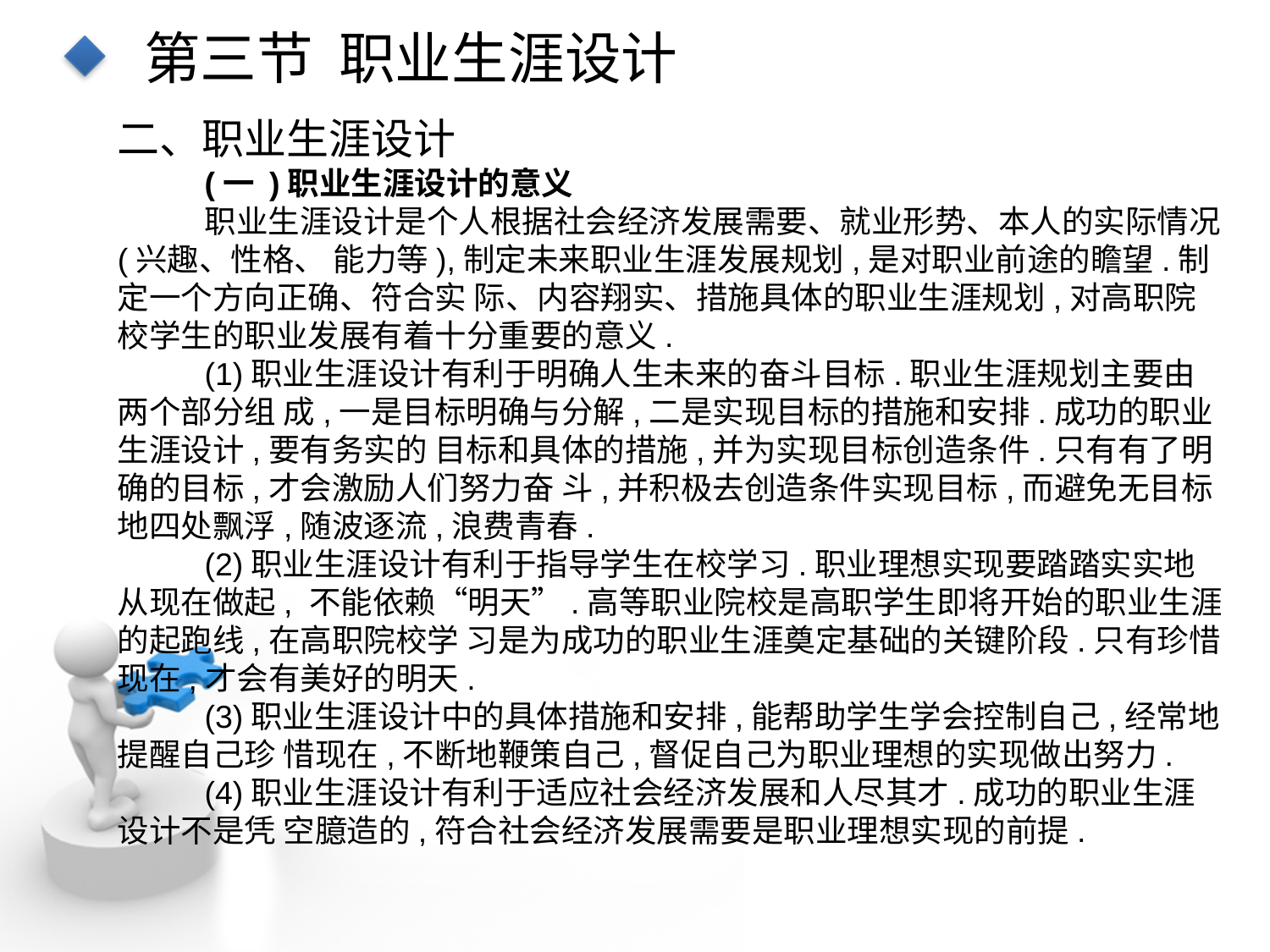

第三节  职业生涯设计

二、职业生涯设计
(一 )职业生涯设计的意义
职业生涯设计是个人根据社会经济发展需要、就业形势、本人的实际情况(兴趣、性格、 能力等),制定未来职业生涯发展规划,是对职业前途的瞻望.制定一个方向正确、符合实 际、内容翔实、措施具体的职业生涯规划,对高职院校学生的职业发展有着十分重要的意义.
(1)职业生涯设计有利于明确人生未来的奋斗目标.职业生涯规划主要由两个部分组 成,一是目标明确与分解,二是实现目标的措施和安排.成功的职业生涯设计,要有务实的 目标和具体的措施,并为实现目标创造条件.只有有了明确的目标,才会激励人们努力奋 斗,并积极去创造条件实现目标,而避免无目标地四处飘浮,随波逐流,浪费青春.
(2)职业生涯设计有利于指导学生在校学习.职业理想实现要踏踏实实地从现在做起, 不能依赖“明天”.高等职业院校是高职学生即将开始的职业生涯的起跑线,在高职院校学 习是为成功的职业生涯奠定基础的关键阶段.只有珍惜现在,才会有美好的明天.
(3)职业生涯设计中的具体措施和安排,能帮助学生学会控制自己,经常地提醒自己珍 惜现在,不断地鞭策自己,督促自己为职业理想的实现做出努力.
(4)职业生涯设计有利于适应社会经济发展和人尽其才.成功的职业生涯设计不是凭 空臆造的,符合社会经济发展需要是职业理想实现的前提.

点击添加文本
点击添加文本
点击添加文本
点击添加文本